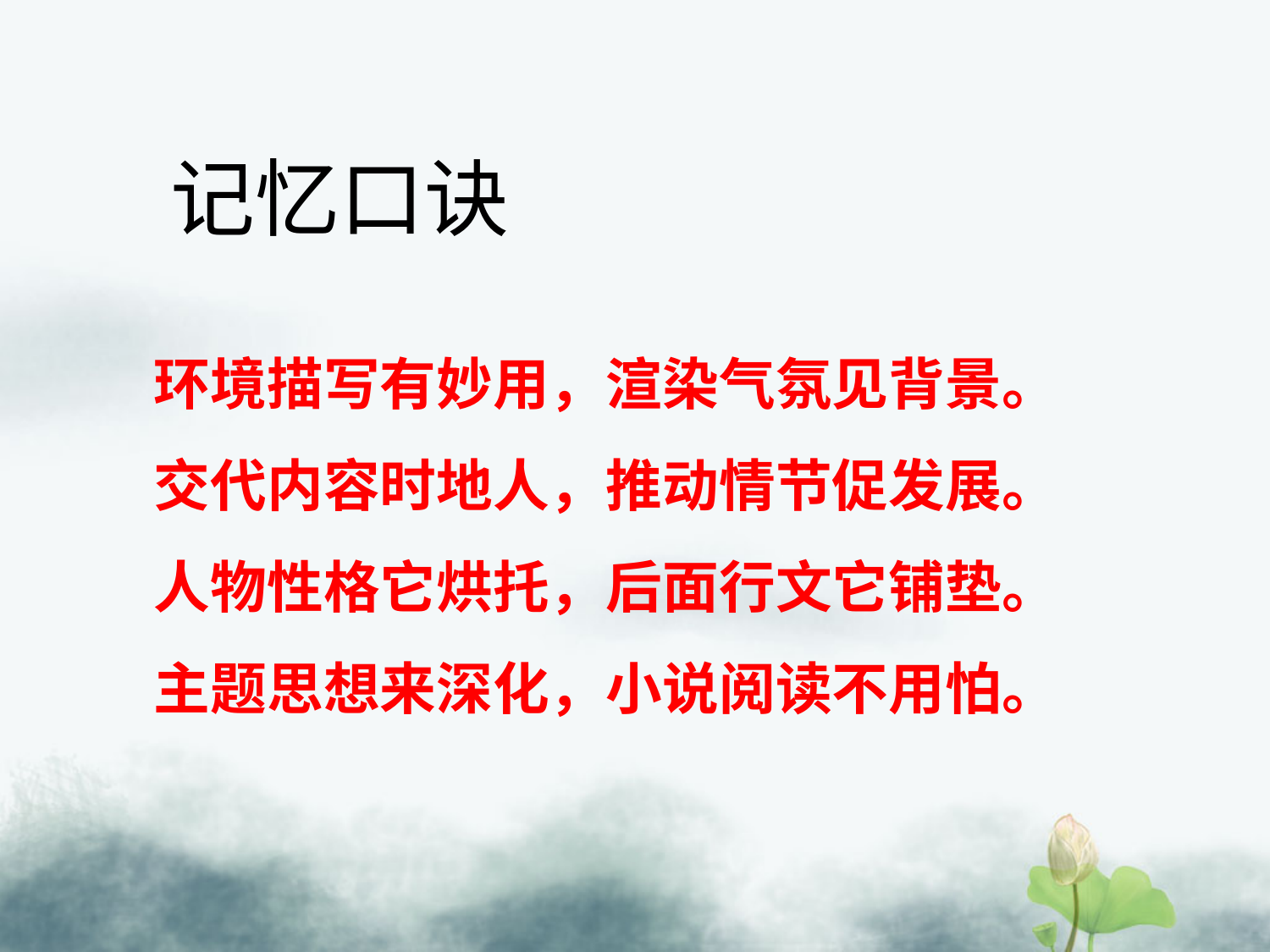

记忆口诀

环境描写有妙用，渲染气氛见背景。
交代内容时地人，推动情节促发展。
人物性格它烘托，后面行文它铺垫。
主题思想来深化，小说阅读不用怕。